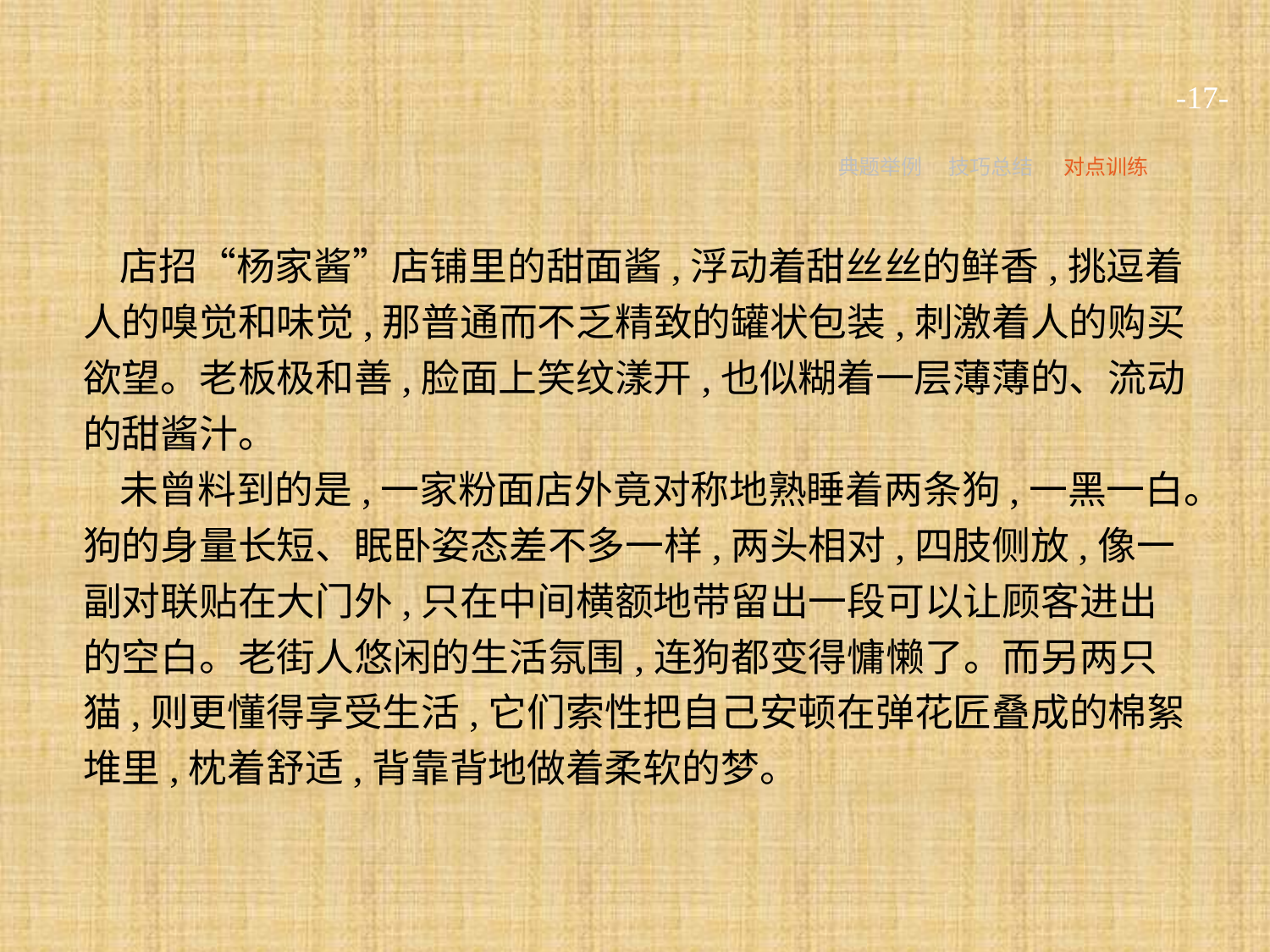

-17-
典题举例
技巧总结
对点训练
店招“杨家酱”店铺里的甜面酱,浮动着甜丝丝的鲜香,挑逗着人的嗅觉和味觉,那普通而不乏精致的罐状包装,刺激着人的购买欲望。老板极和善,脸面上笑纹漾开,也似糊着一层薄薄的、流动的甜酱汁。
未曾料到的是,一家粉面店外竟对称地熟睡着两条狗,一黑一白。狗的身量长短、眠卧姿态差不多一样,两头相对,四肢侧放,像一副对联贴在大门外,只在中间横额地带留出一段可以让顾客进出的空白。老街人悠闲的生活氛围,连狗都变得慵懒了。而另两只猫,则更懂得享受生活,它们索性把自己安顿在弹花匠叠成的棉絮堆里,枕着舒适,背靠背地做着柔软的梦。